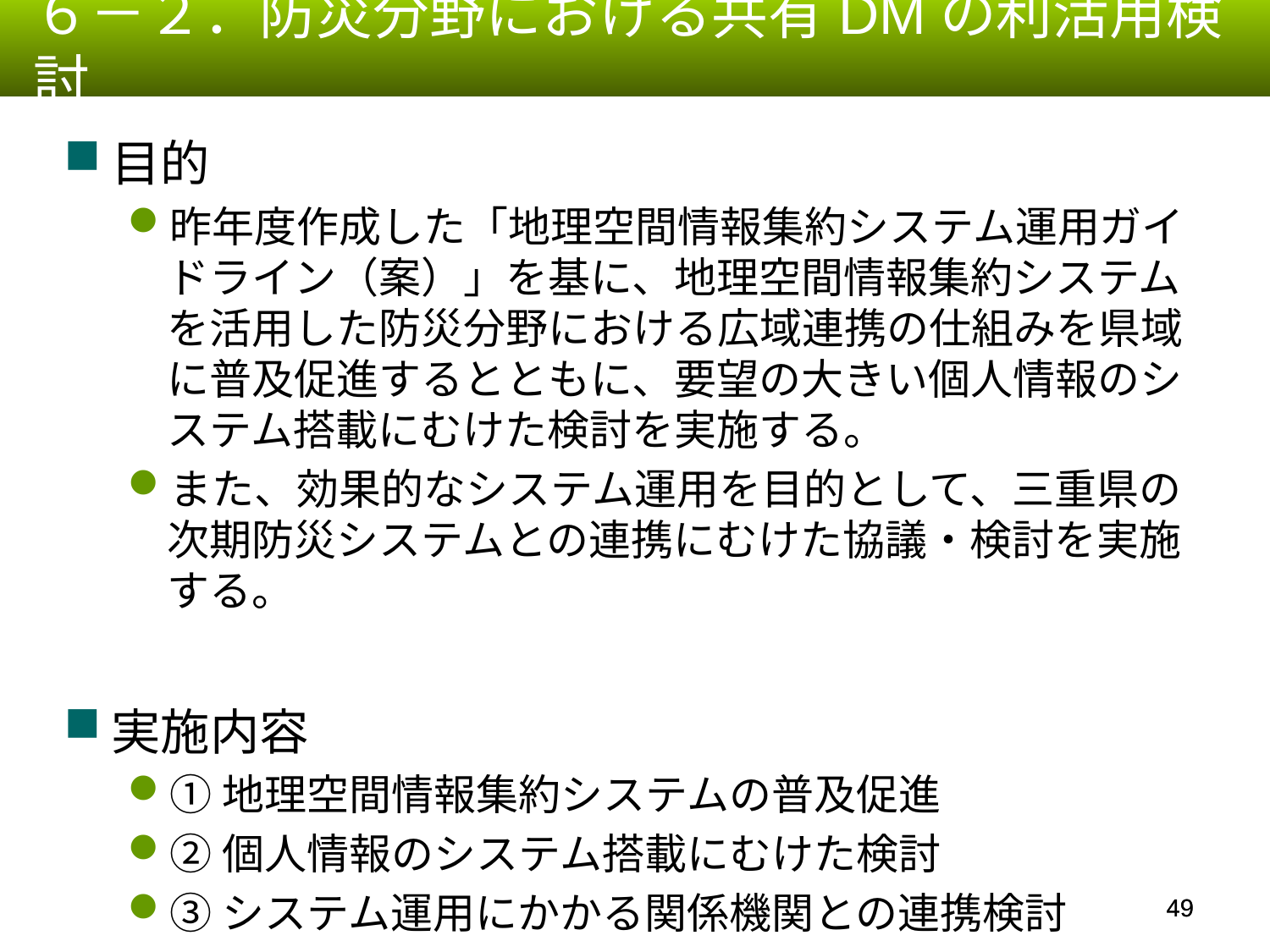

６－２．防災分野における共有DMの利活用検討
目的
昨年度作成した「地理空間情報集約システム運用ガイドライン（案）」を基に、地理空間情報集約システムを活用した防災分野における広域連携の仕組みを県域に普及促進するとともに、要望の大きい個人情報のシステム搭載にむけた検討を実施する。
また、効果的なシステム運用を目的として、三重県の次期防災システムとの連携にむけた協議・検討を実施する。

実施内容
①地理空間情報集約システムの普及促進
②個人情報のシステム搭載にむけた検討
③システム運用にかかる関係機関との連携検討

49
49